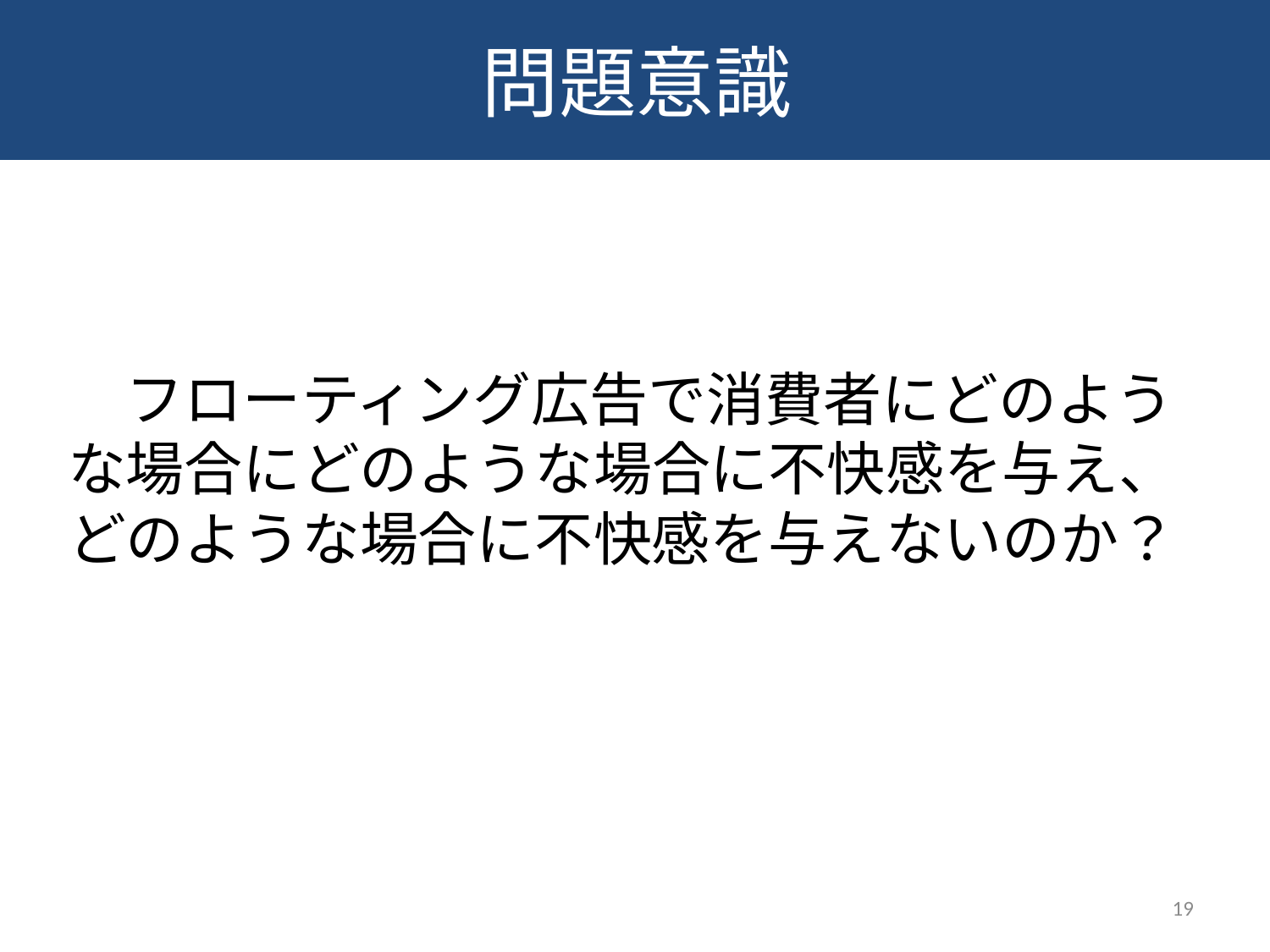

問題意識
#
　フローティング広告で消費者にどのような場合にどのような場合に不快感を与え、どのような場合に不快感を与えないのか？
19